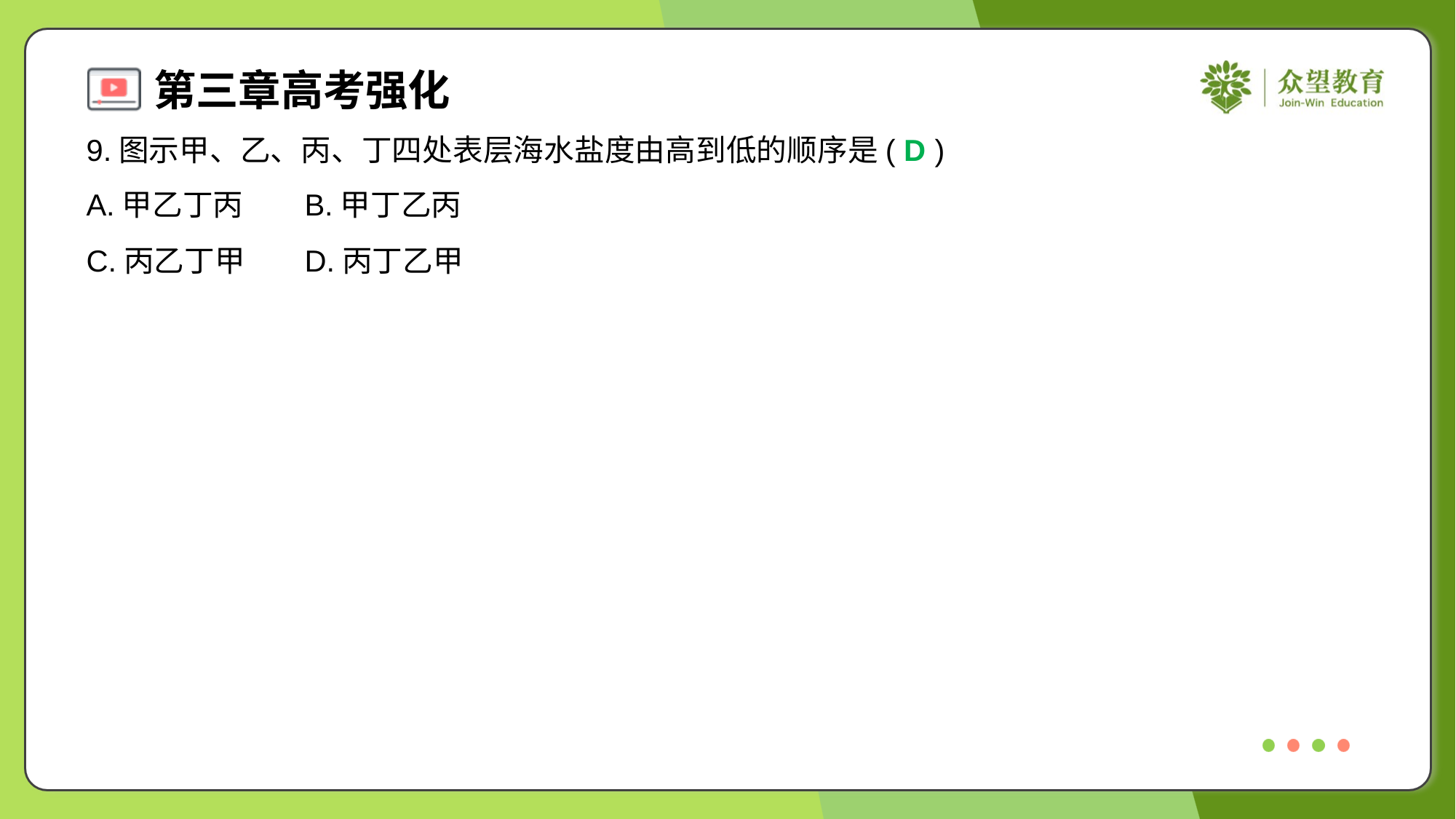

9.图示甲、乙、丙、丁四处表层海水盐度由高到低的顺序是(     )
D
A.甲乙丁丙	B.甲丁乙丙
C.丙乙丁甲	D.丙丁乙甲